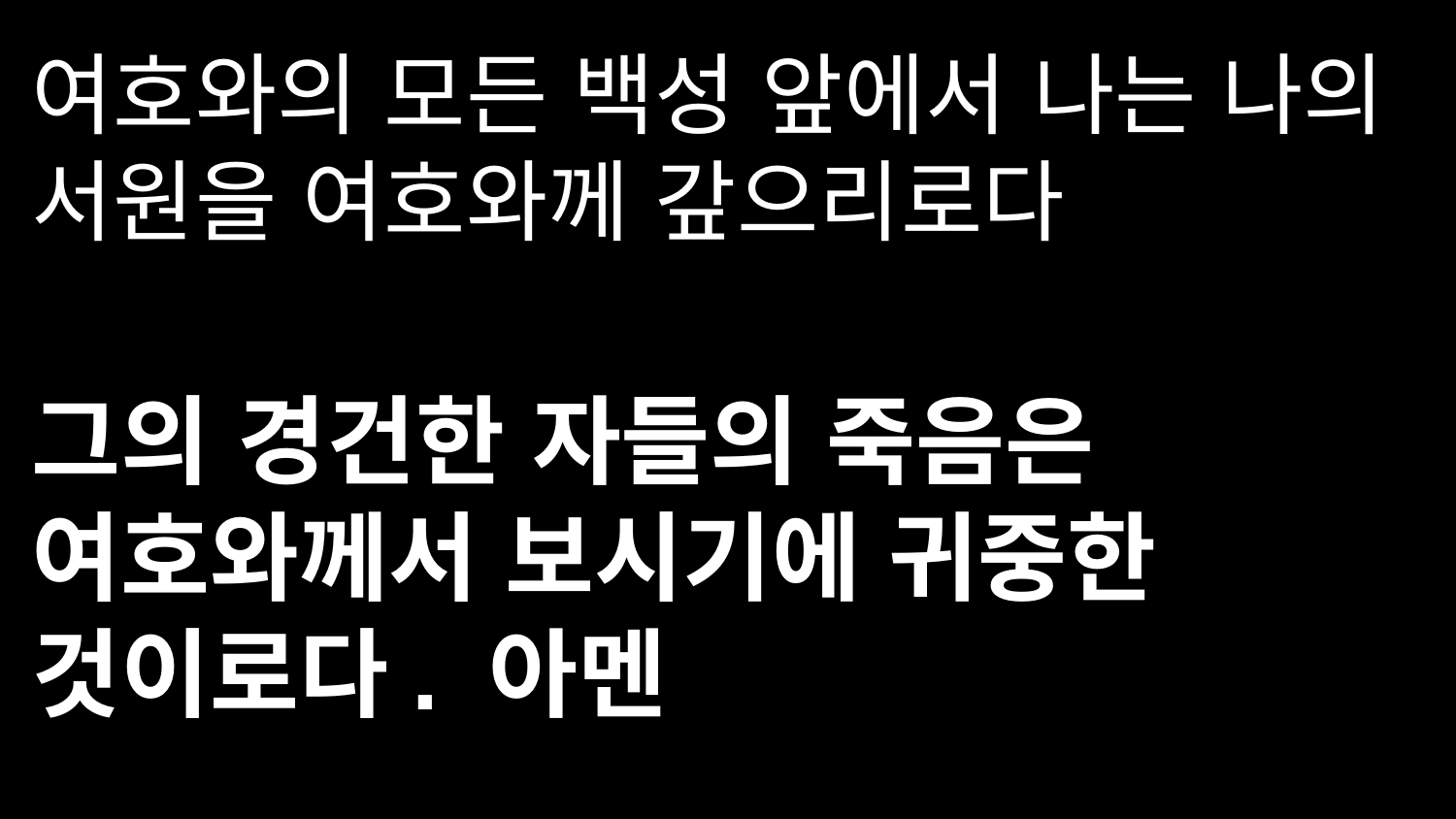

여호와의 모든 백성 앞에서 나는 나의 서원을 여호와께 갚으리로다
그의 경건한 자들의 죽음은 여호와께서 보시기에 귀중한 것이로다. 아멘